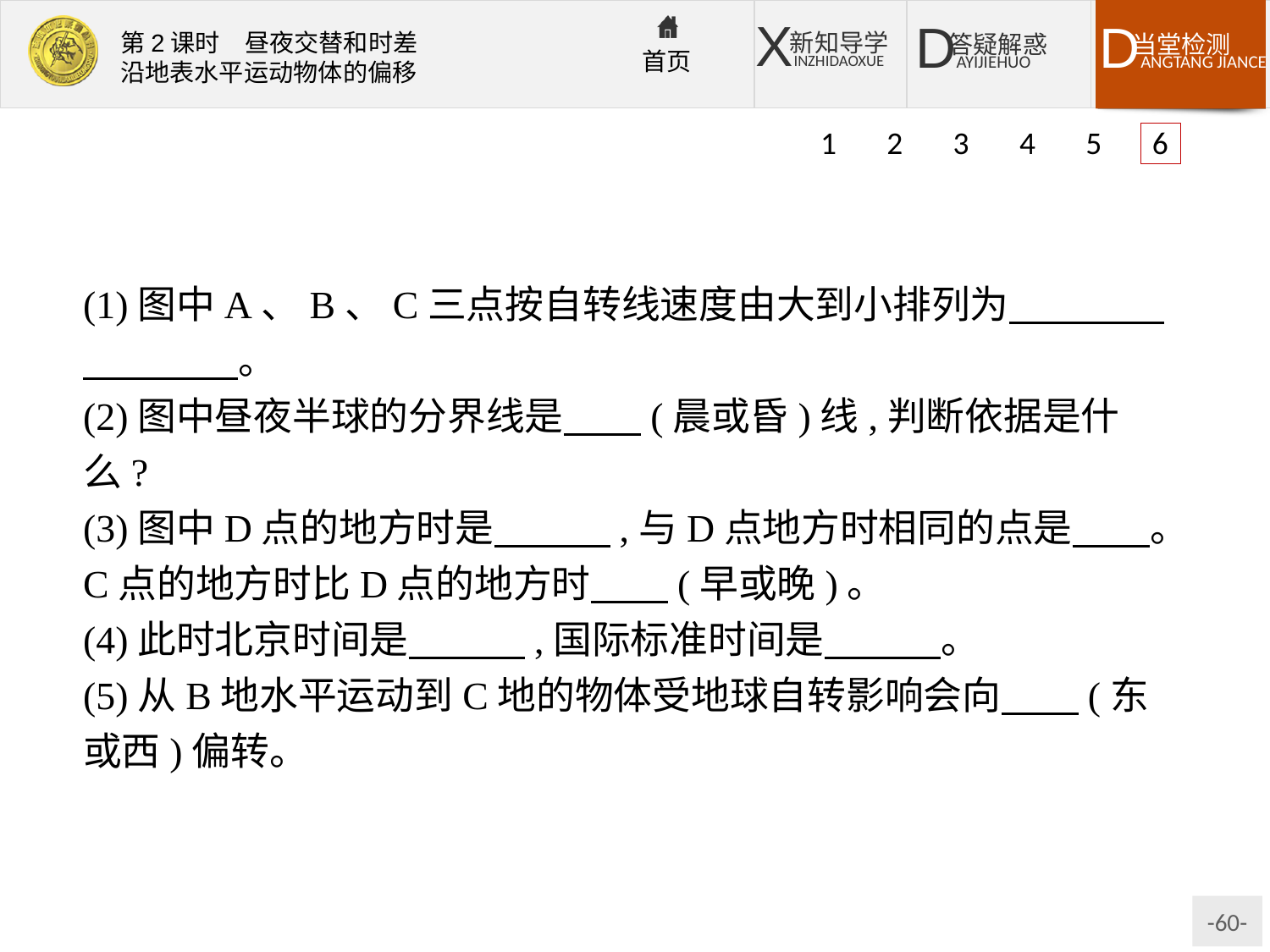

1       2       3       4       5       6

(1)图中A、B、C三点按自转线速度由大到小排列为　　　　　　　　。
(2)图中昼夜半球的分界线是　　(晨或昏)线,判断依据是什么?
(3)图中D点的地方时是　　　,与D点地方时相同的点是　　。C点的地方时比D点的地方时　　(早或晚)。
(4)此时北京时间是　　　,国际标准时间是　　　。
(5)从B地水平运动到C地的物体受地球自转影响会向　　(东或西)偏转。